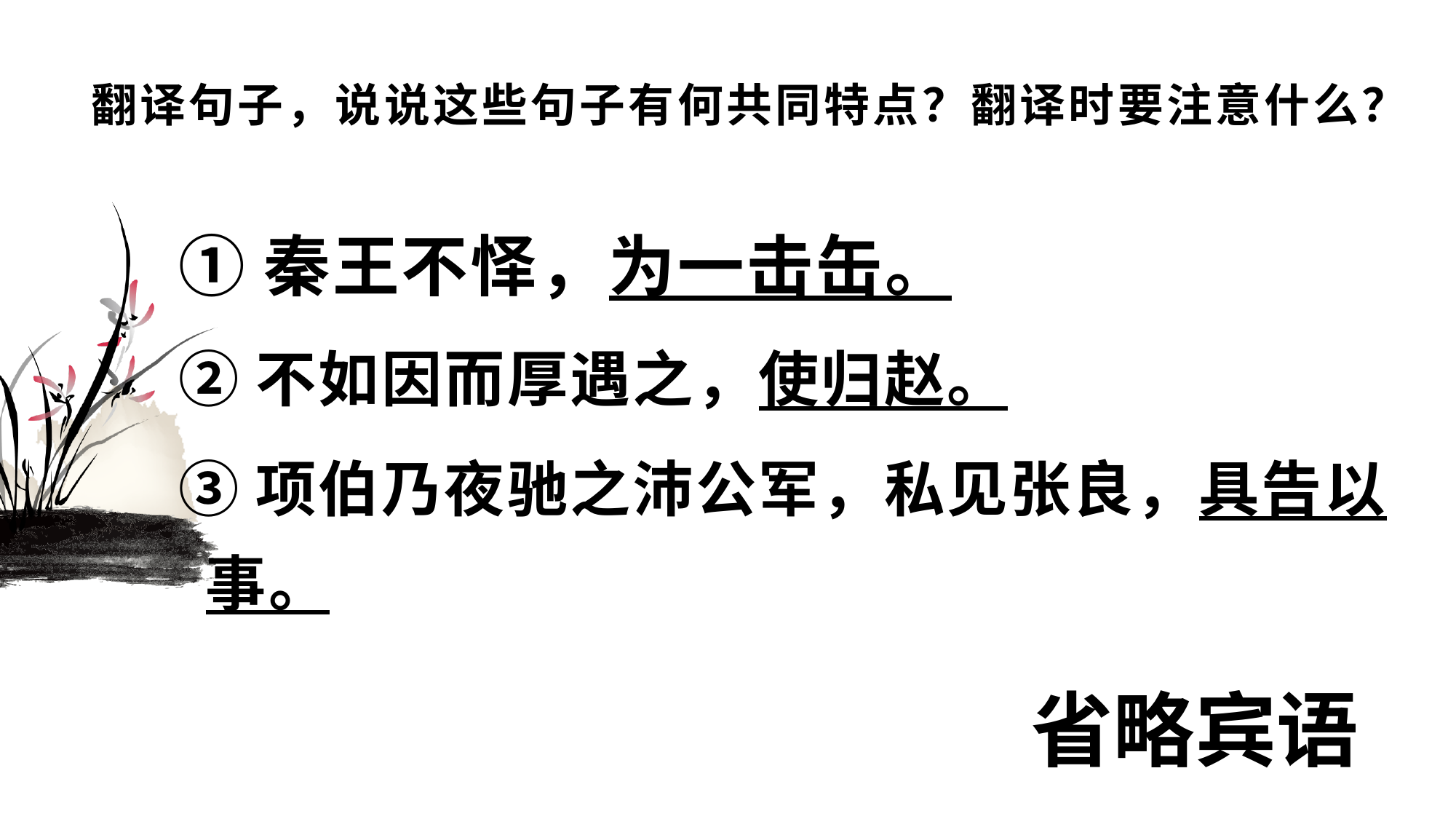

# 翻译句子，说说这些句子有何共同特点？翻译时要注意什么？
①秦王不怿，为一击缶。
②不如因而厚遇之，使归赵。
③项伯乃夜驰之沛公军，私见张良，具告以事。
省略宾语